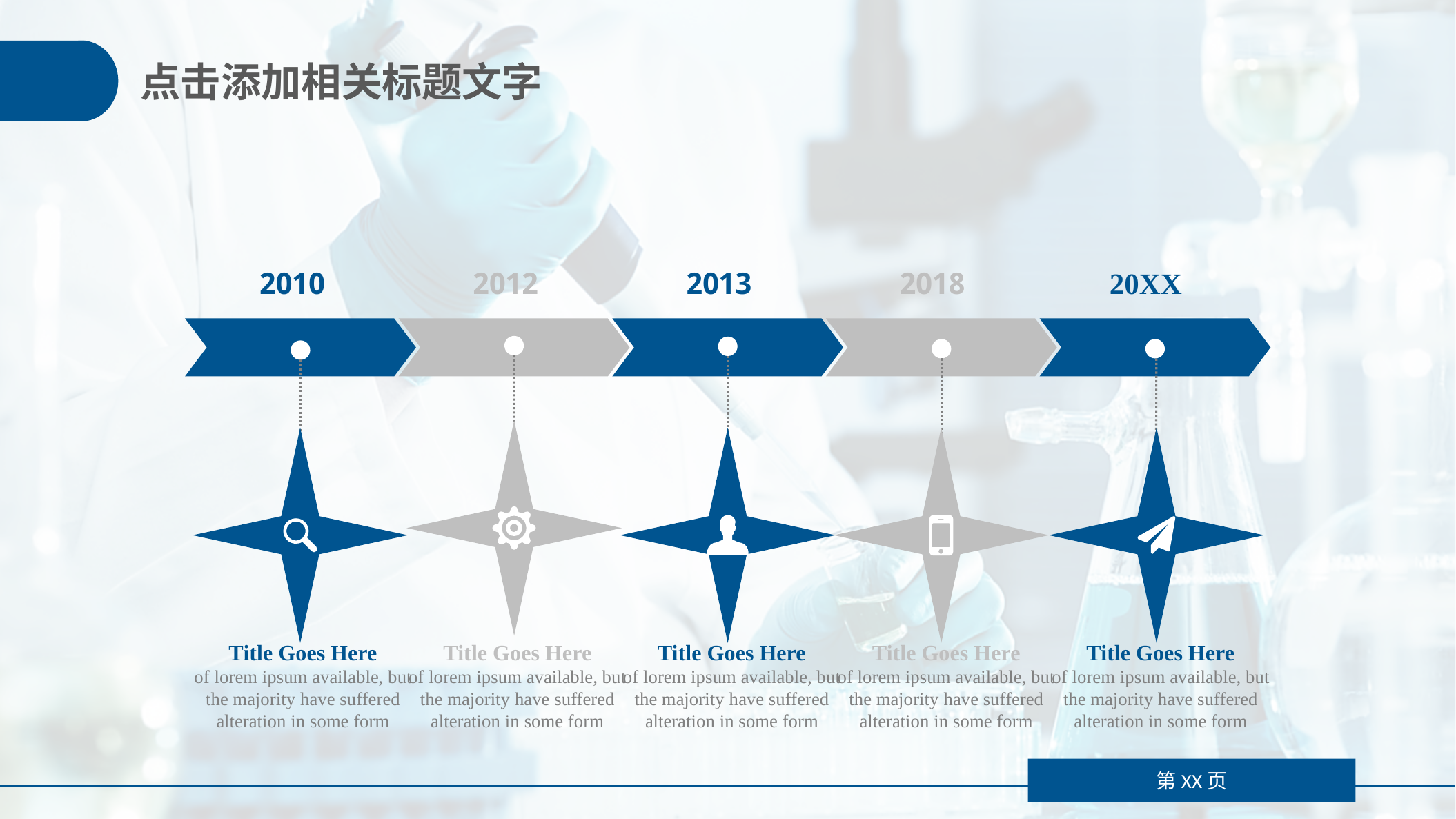

点击添加相关标题文字
2010
2012
2013
2018
20XX

Title Goes Here
of lorem ipsum available, but the majority have suffered alteration in some form
Title Goes Here
of lorem ipsum available, but the majority have suffered alteration in some form
Title Goes Here
of lorem ipsum available, but the majority have suffered alteration in some form
Title Goes Here
of lorem ipsum available, but the majority have suffered alteration in some form
Title Goes Here
of lorem ipsum available, but the majority have suffered alteration in some form
第XX页